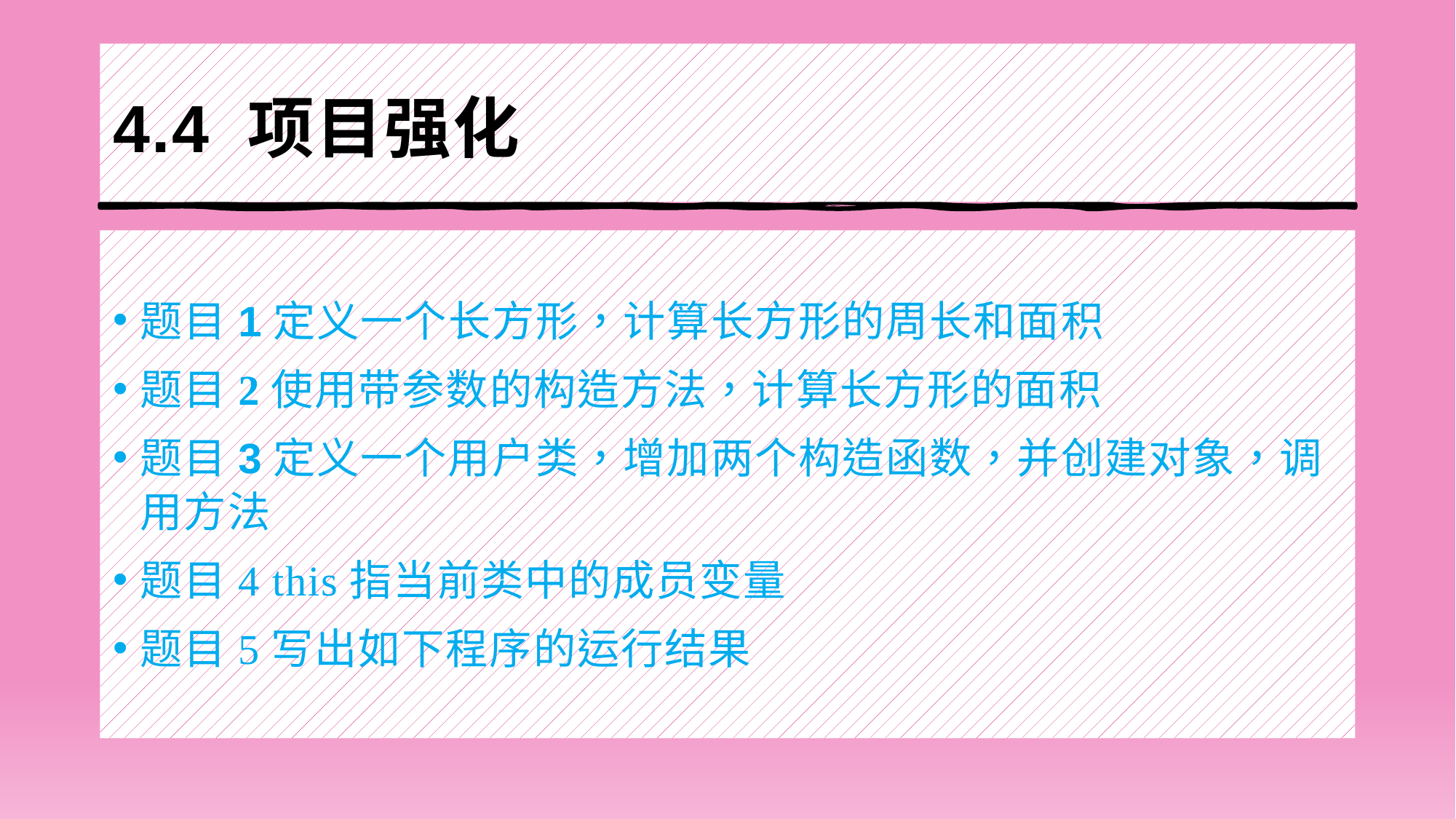

# 4.4 项目强化

题目1定义一个长方形，计算长方形的周长和面积
题目2使用带参数的构造方法，计算长方形的面积
题目3定义一个用户类，增加两个构造函数，并创建对象，调用方法
题目4 this指当前类中的成员变量
题目5写出如下程序的运行结果